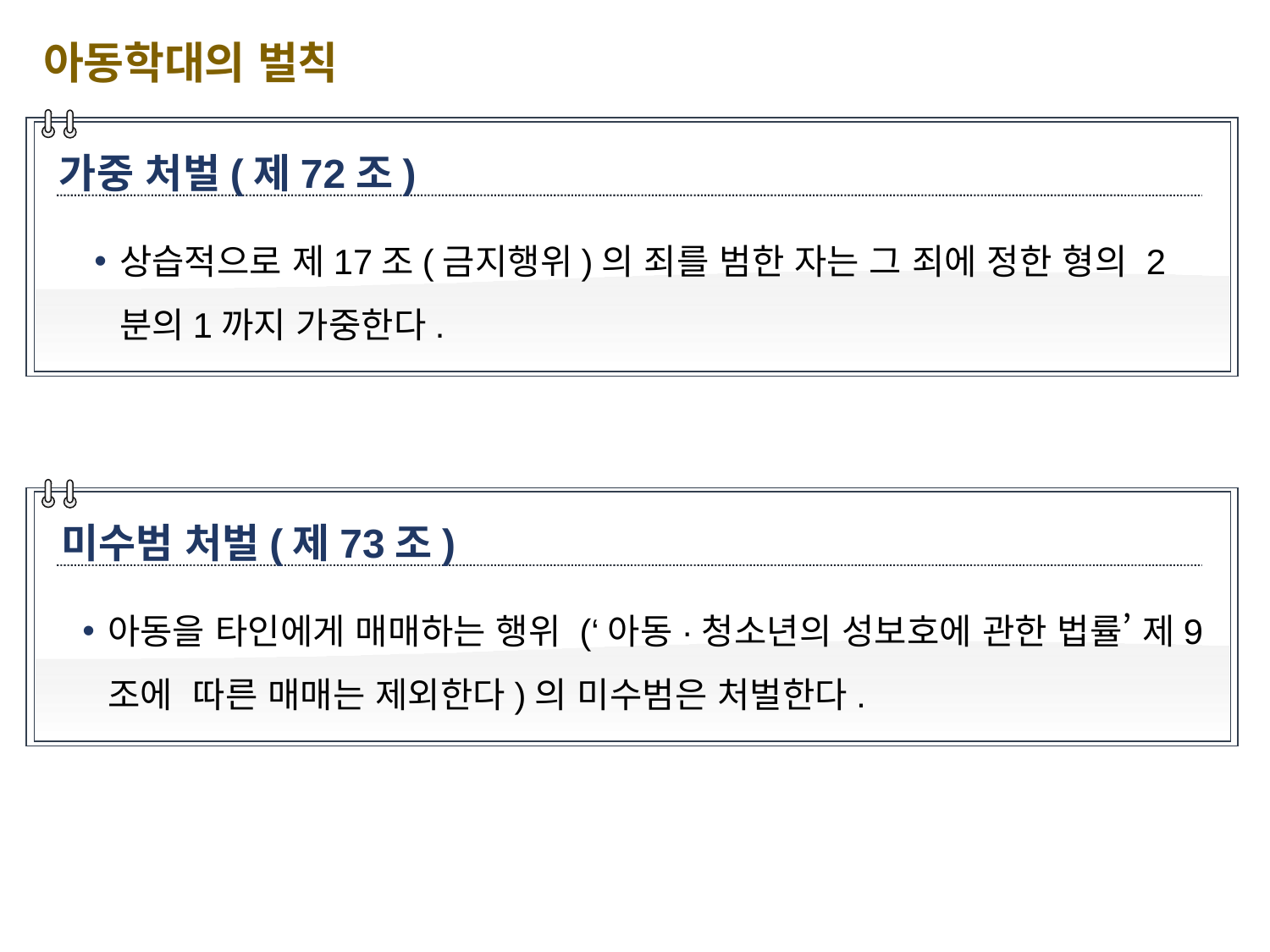

아동학대의 벌칙

가중 처벌(제72조)

상습적으로 제17조(금지행위)의 죄를 범한 자는 그 죄에 정한 형의 2분의1까지 가중한다.

미수범 처벌(제73조)

아동을 타인에게 매매하는 행위 (‘아동·청소년의 성보호에 관한 법률’ 제9조에  따른 매매는 제외한다)의 미수범은 처벌한다.